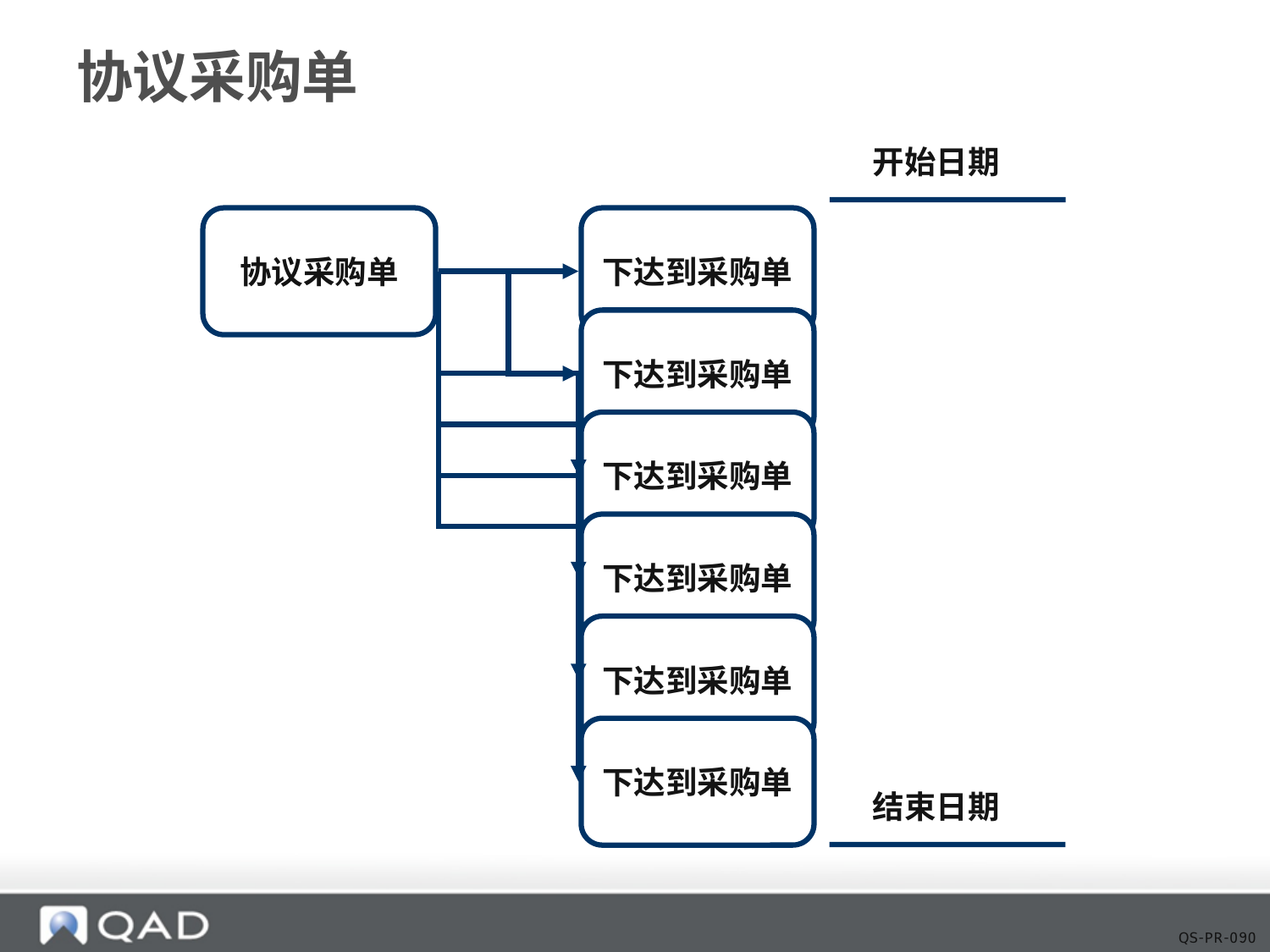

# 协议采购单
开始日期

协议采购单
下达到采购单
下达到采购单
下达到采购单
下达到采购单
下达到采购单
下达到采购单
结束日期

QS-PR-090